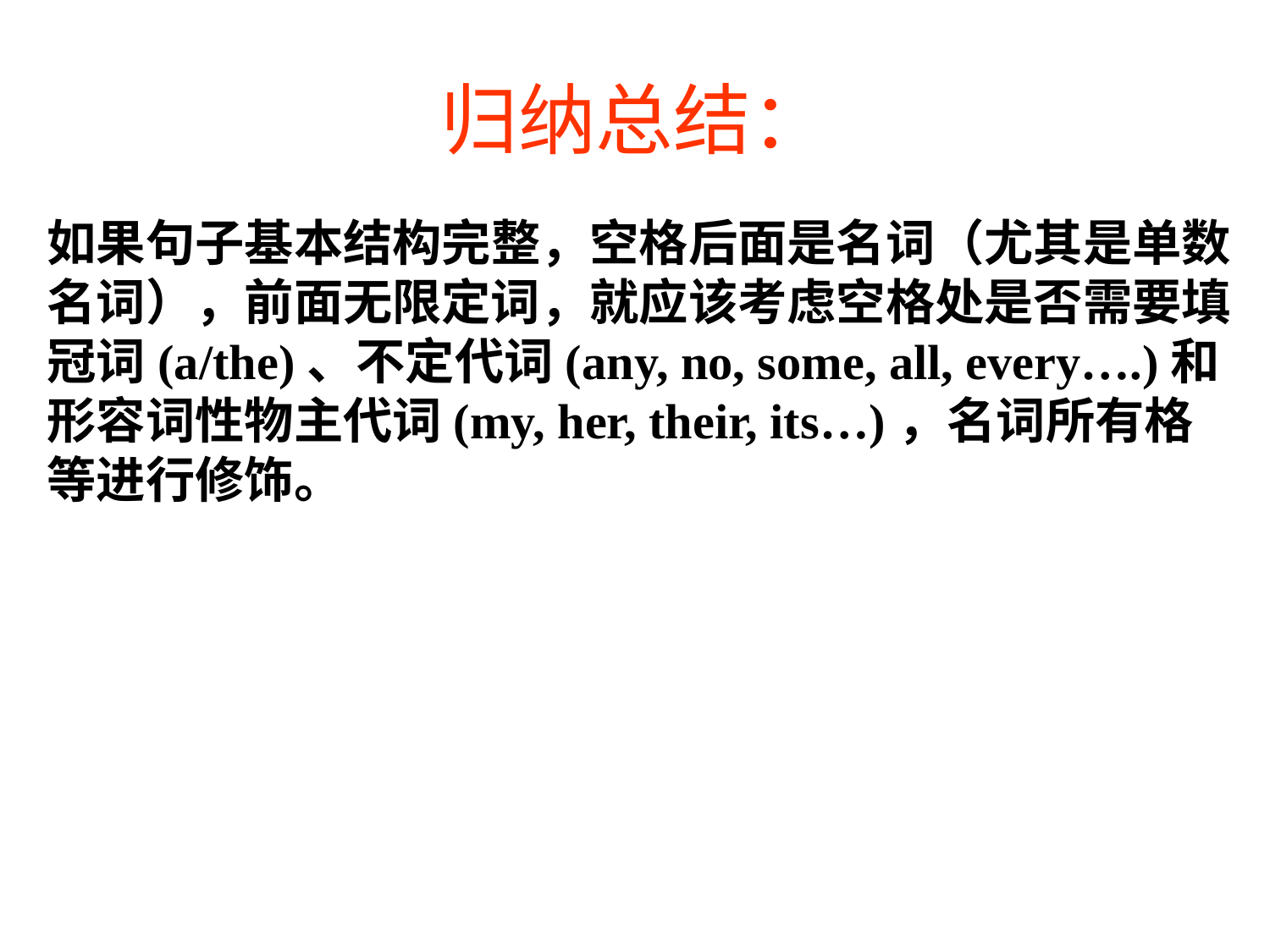

# 归纳总结：
如果句子基本结构完整，空格后面是名词（尤其是单数名词），前面无限定词，就应该考虑空格处是否需要填冠词(a/the)、不定代词(any, no, some, all, every….)和形容词性物主代词(my, her, their, its…)，名词所有格等进行修饰。